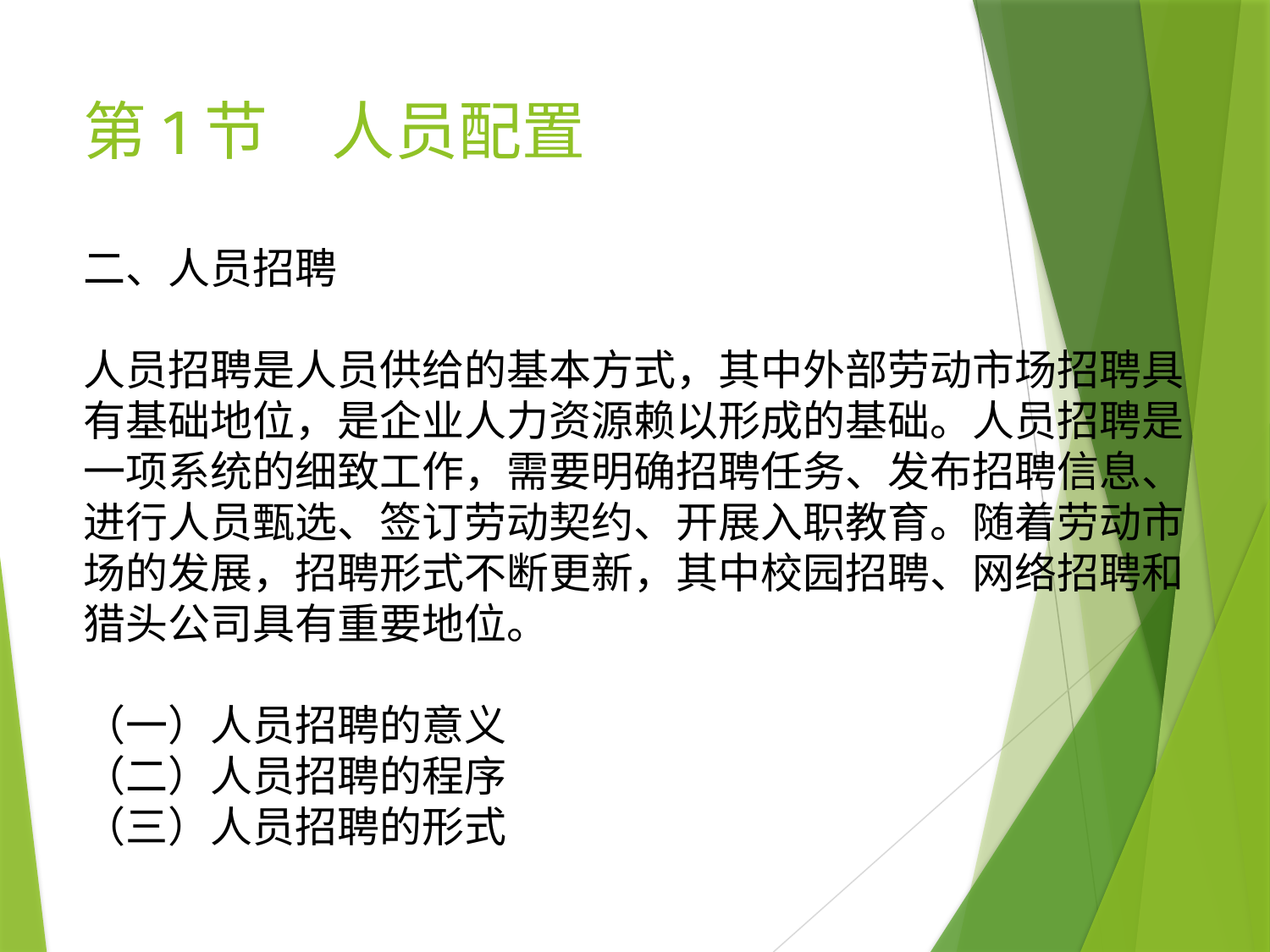

# 第1节　人员配置
二、人员招聘

人员招聘是人员供给的基本方式，其中外部劳动市场招聘具有基础地位，是企业人力资源赖以形成的基础。人员招聘是一项系统的细致工作，需要明确招聘任务、发布招聘信息、进行人员甄选、签订劳动契约、开展入职教育。随着劳动市场的发展，招聘形式不断更新，其中校园招聘、网络招聘和猎头公司具有重要地位。

（一）人员招聘的意义
（二）人员招聘的程序
（三）人员招聘的形式